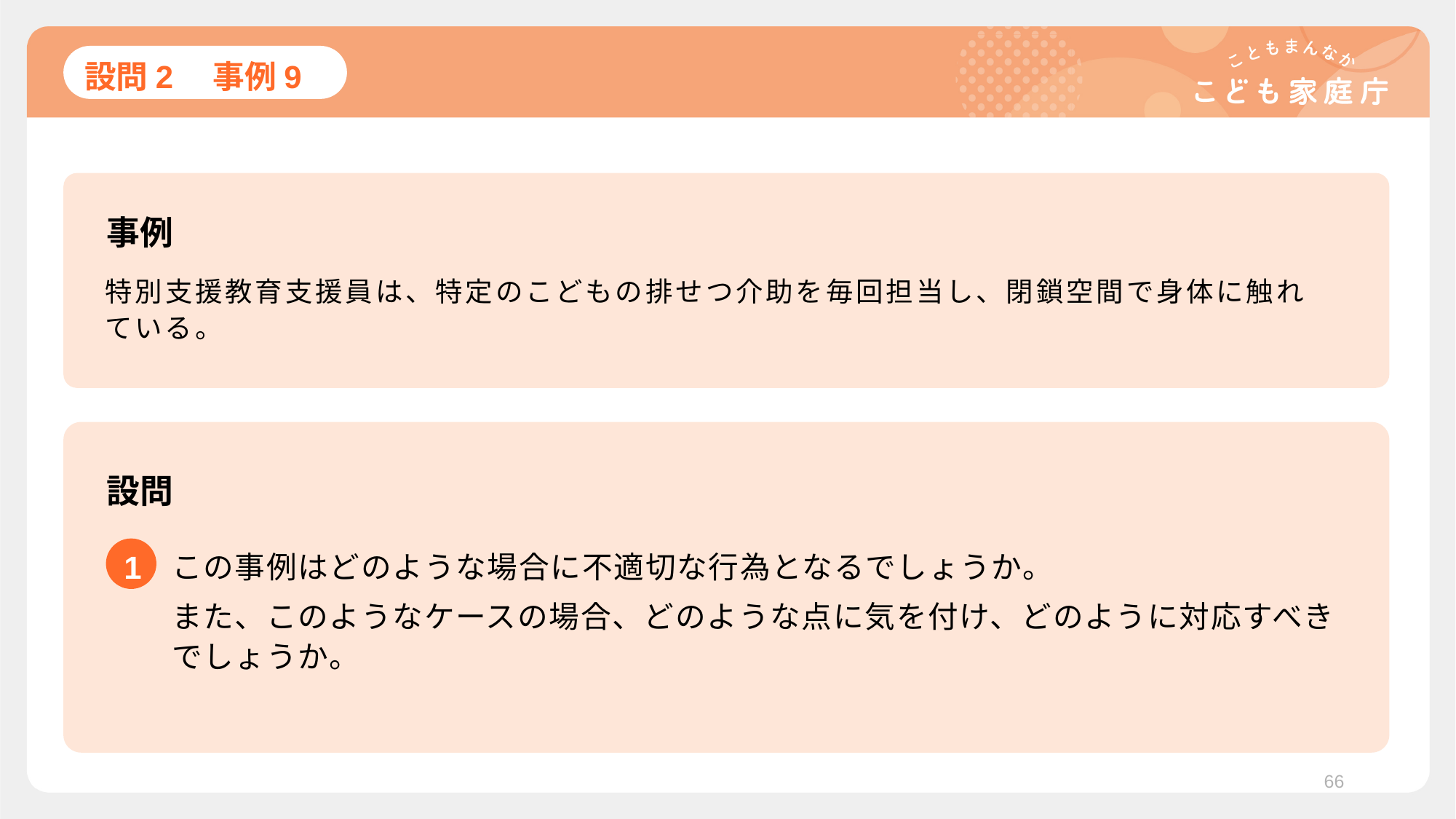

# 設問2　事例9

事例
特別支援教育支援員は、特定のこどもの排せつ介助を毎回担当し、閉鎖空間で身体に触れている。

設問
1
この事例はどのような場合に不適切な行為となるでしょうか。
また、このようなケースの場合、どのような点に気を付け、どのように対応すべきでしょうか。
66